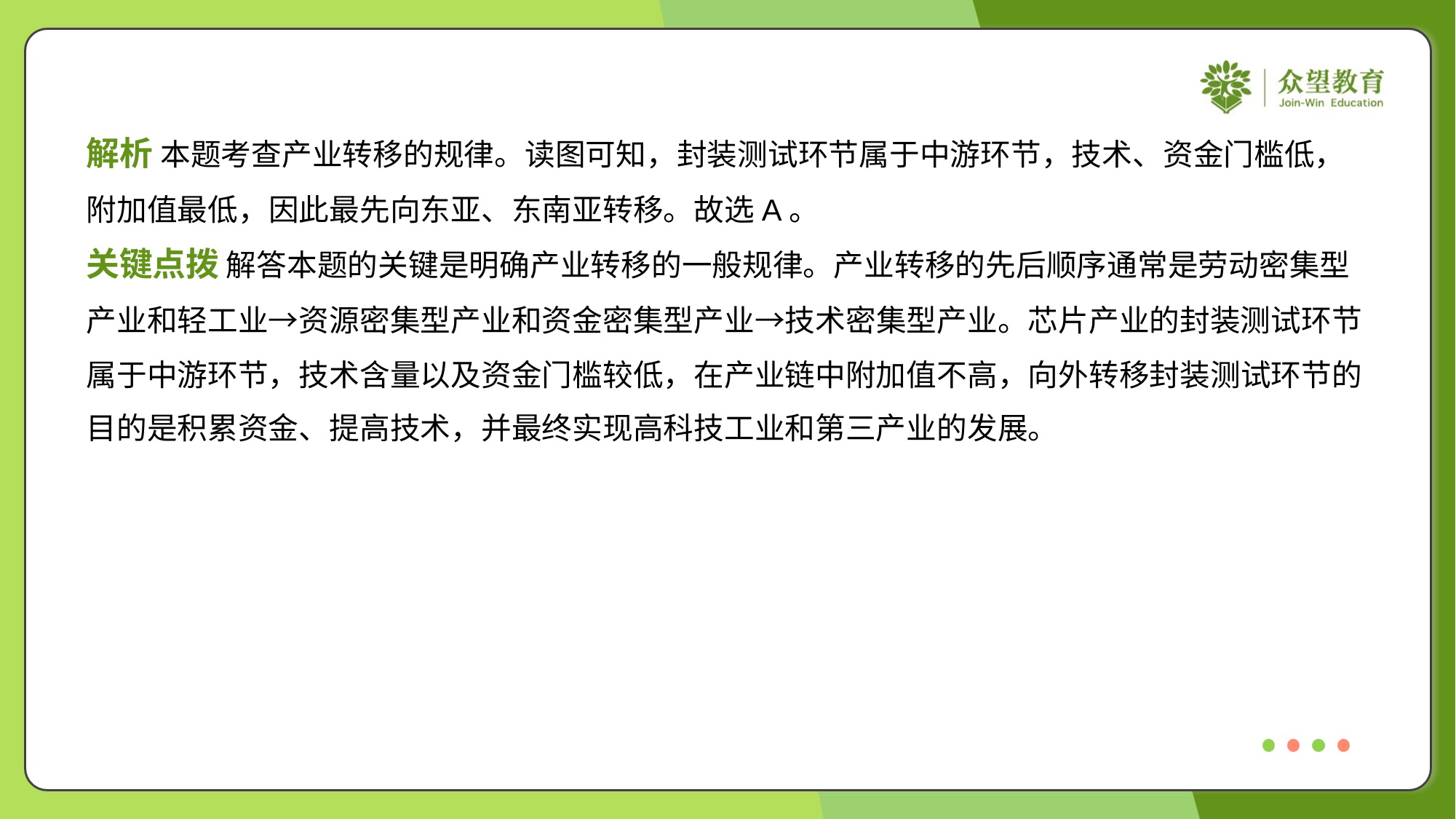

解析 本题考查产业转移的规律。读图可知，封装测试环节属于中游环节，技术、资金门槛低，
附加值最低，因此最先向东亚、东南亚转移。故选A。
关键点拨 解答本题的关键是明确产业转移的一般规律。产业转移的先后顺序通常是劳动密集型
产业和轻工业→资源密集型产业和资金密集型产业→技术密集型产业。芯片产业的封装测试环节
属于中游环节，技术含量以及资金门槛较低，在产业链中附加值不高，向外转移封装测试环节的
目的是积累资金、提高技术，并最终实现高科技工业和第三产业的发展。